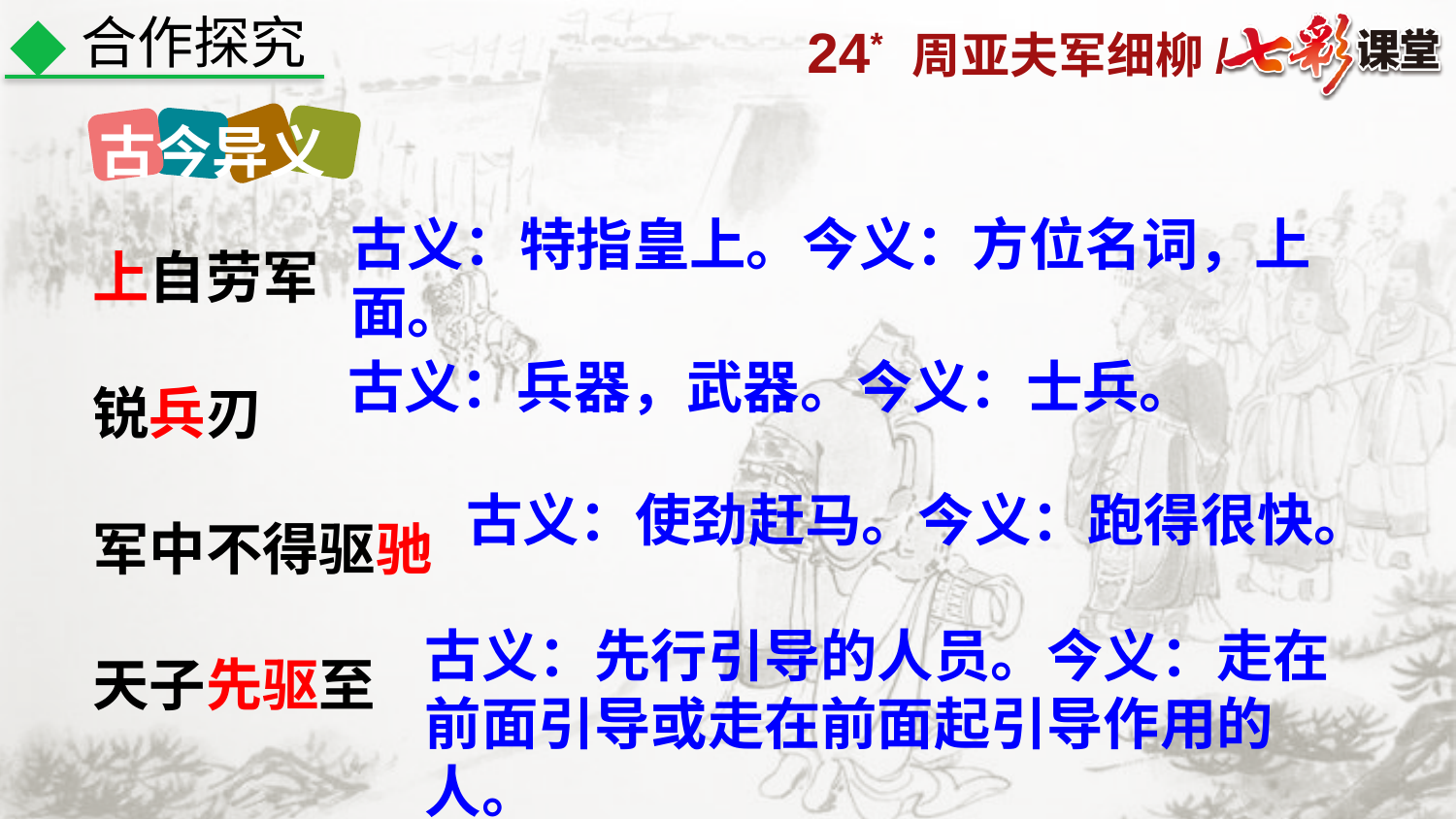

合作探究

古今异义

上自劳军
锐兵刃
军中不得驱驰
天子先驱至
古义：特指皇上。今义：方位名词，上面。
古义：兵器，武器。今义：士兵。
古义：使劲赶马。今义：跑得很快。
古义：先行引导的人员。今义：走在前面引导或走在前面起引导作用的人。